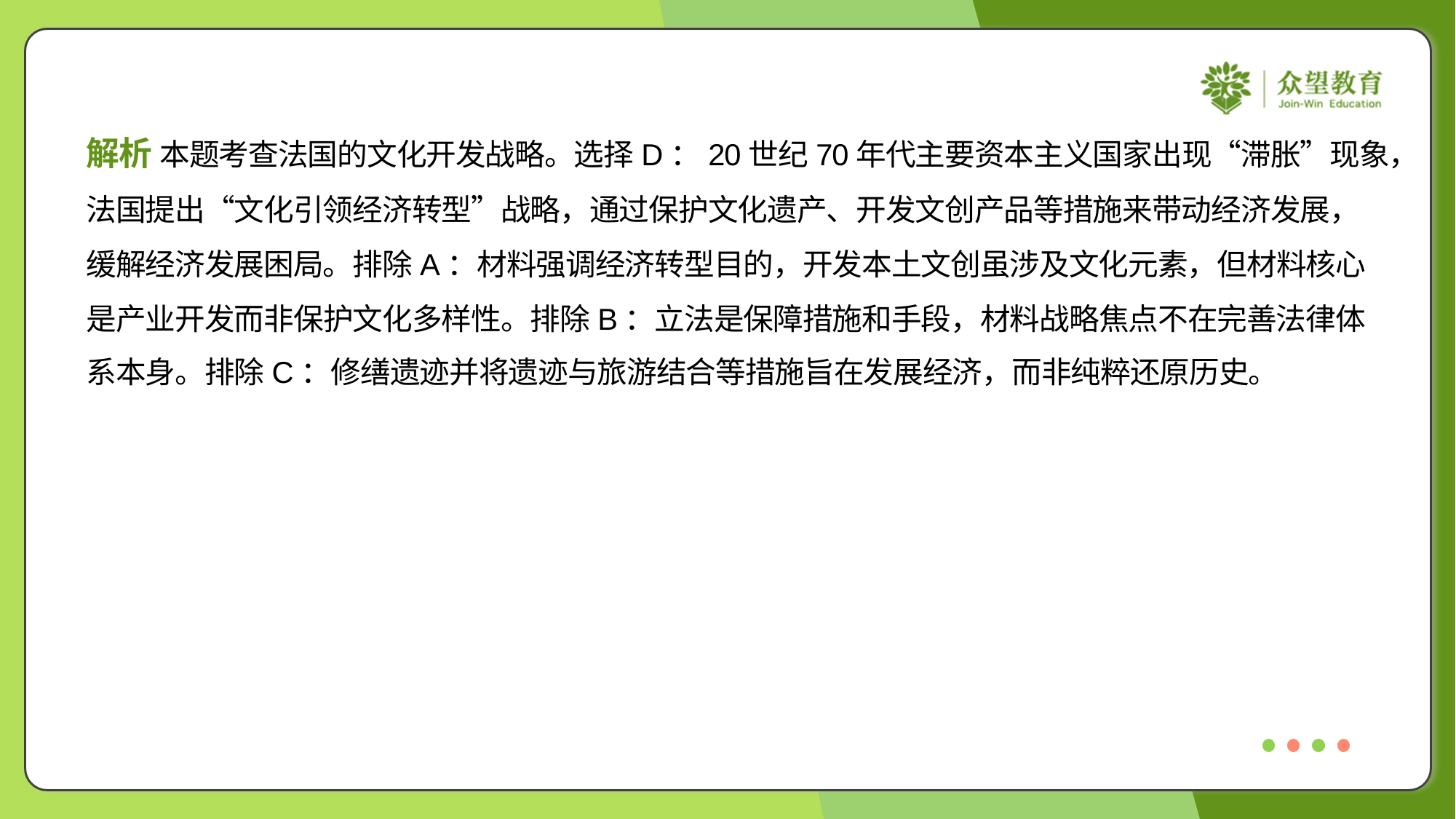

解析 本题考查法国的文化开发战略。选择D：20世纪70年代主要资本主义国家出现“滞胀”现象，
法国提出“文化引领经济转型”战略，通过保护文化遗产、开发文创产品等措施来带动经济发展，
缓解经济发展困局。排除A：材料强调经济转型目的，开发本土文创虽涉及文化元素，但材料核心
是产业开发而非保护文化多样性。排除B：立法是保障措施和手段，材料战略焦点不在完善法律体
系本身。排除C：修缮遗迹并将遗迹与旅游结合等措施旨在发展经济，而非纯粹还原历史。